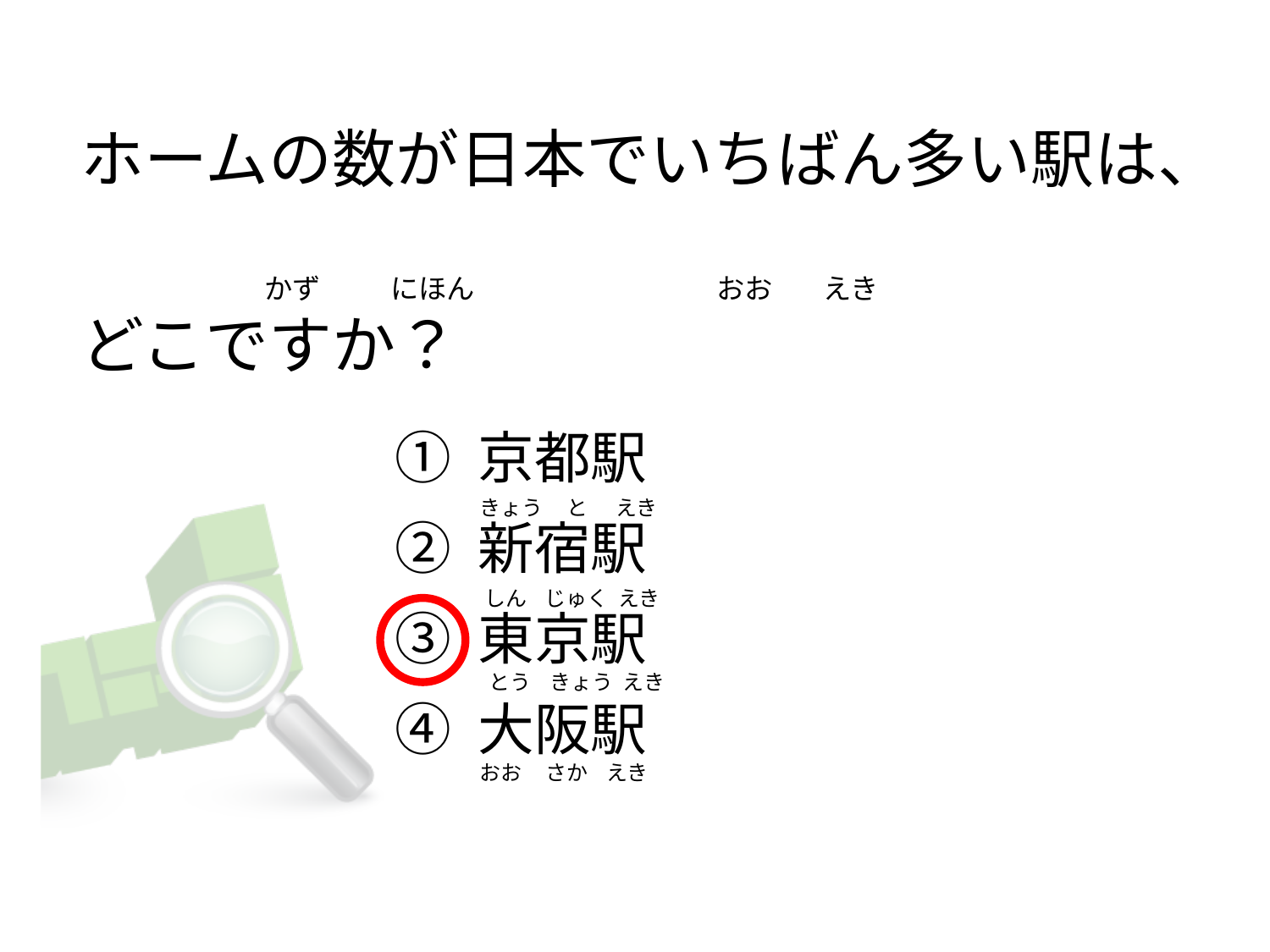

# ホームの数が日本でいちばん多い駅は、                              かず           にほん                                      おお        えき どこですか？
① 京都駅
② 新宿駅
③ 東京駅
④ 大阪駅
  きょう     と      えき
   しん    じゅく  えき

    とう    きょう  えき
  おお     さか    えき